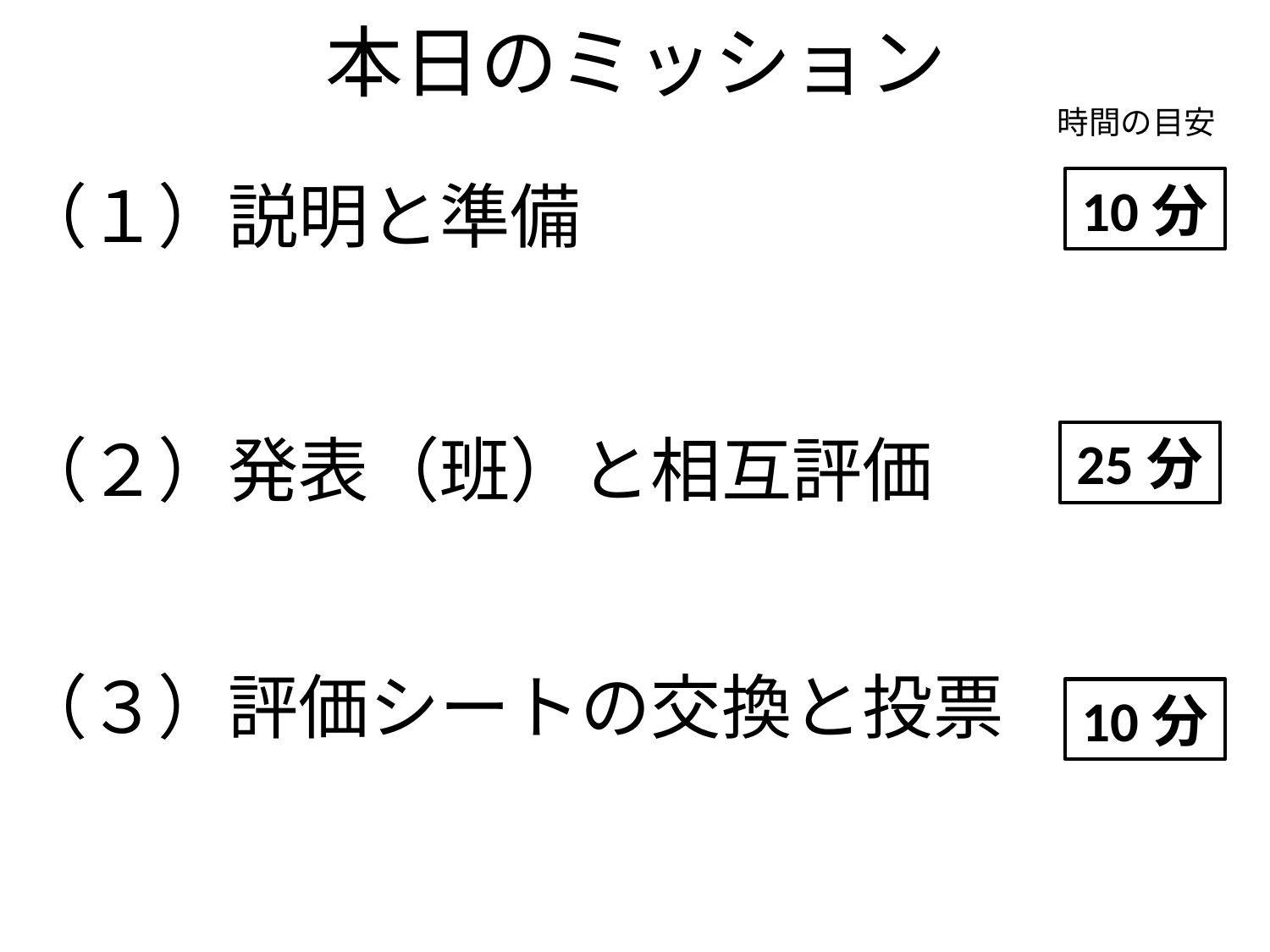

# 本日のミッション
時間の目安
（１）説明と準備

（２）発表（班）と相互評価

（３）評価シートの交換と投票

10分
25分
10分